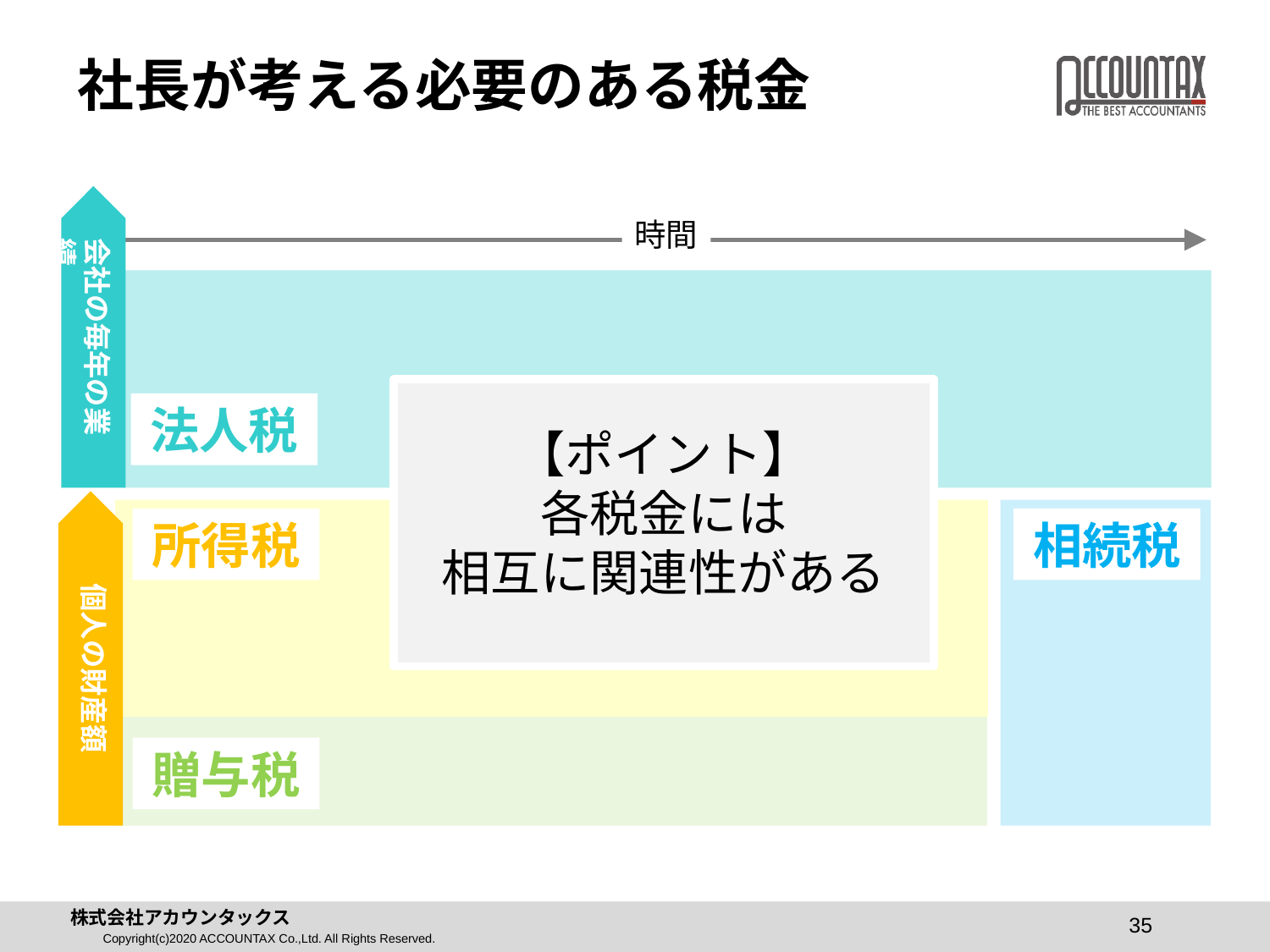

# 社長が考える必要のある税金
会社の毎年の業績

時間

【ポイント】
各税金には
相互に関連性がある

法人税
個人の財産額

所得税
相続税

贈与税
35